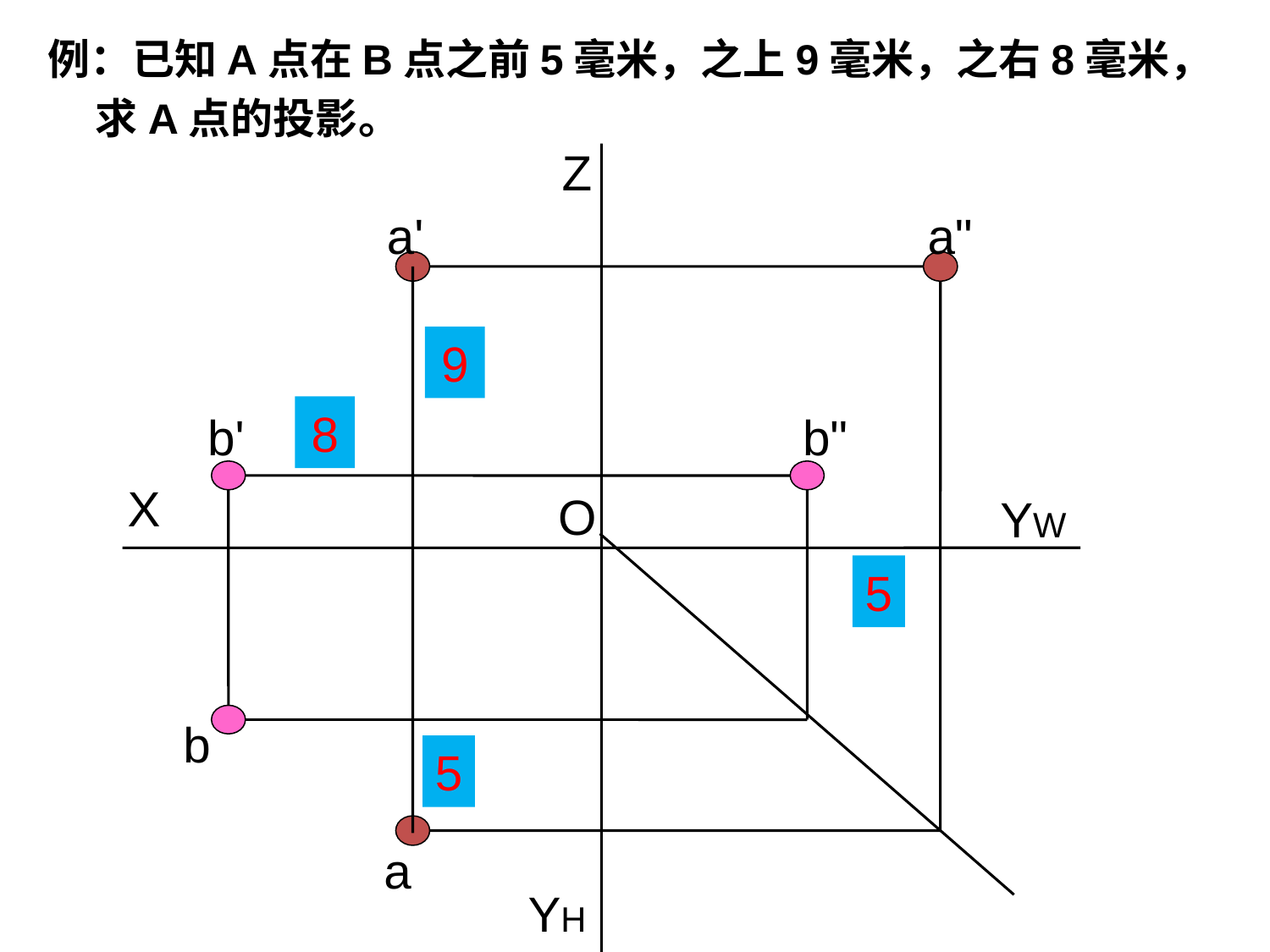

例：已知A点在B点之前5毫米，之上9毫米，之右8毫米，
    求A点的投影。
Z

b'
b"

X

O
YW

b

YH

a'

a"

9
8

5
5

a